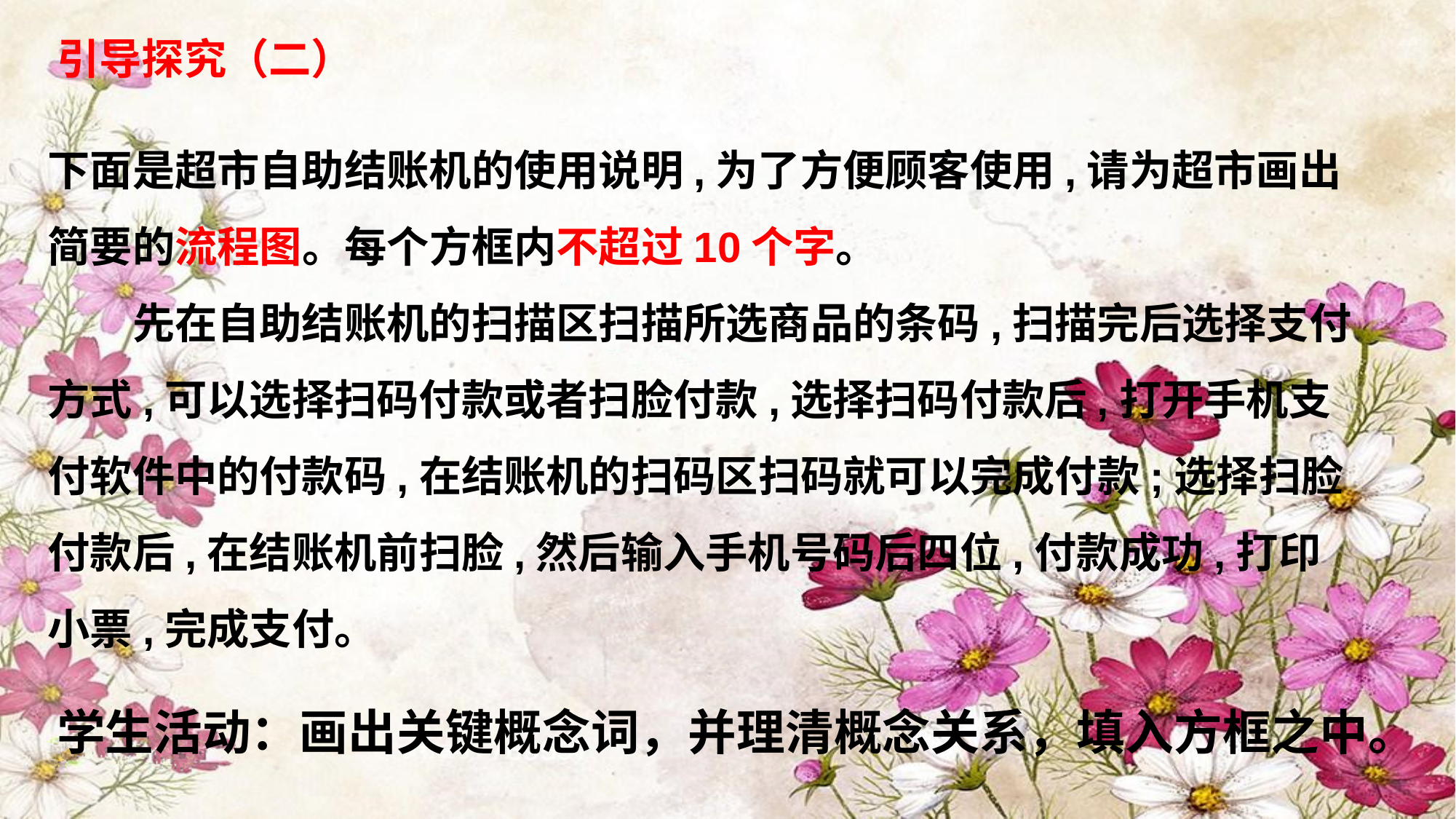

引导探究（二）
下面是超市自助结账机的使用说明,为了方便顾客使用,请为超市画出简要的流程图。每个方框内不超过10个字。
　　先在自助结账机的扫描区扫描所选商品的条码,扫描完后选择支付方式,可以选择扫码付款或者扫脸付款,选择扫码付款后,打开手机支付软件中的付款码,在结账机的扫码区扫码就可以完成付款;选择扫脸付款后,在结账机前扫脸,然后输入手机号码后四位,付款成功,打印小票,完成支付。
学生活动：画出关键概念词，并理清概念关系，填入方框之中。